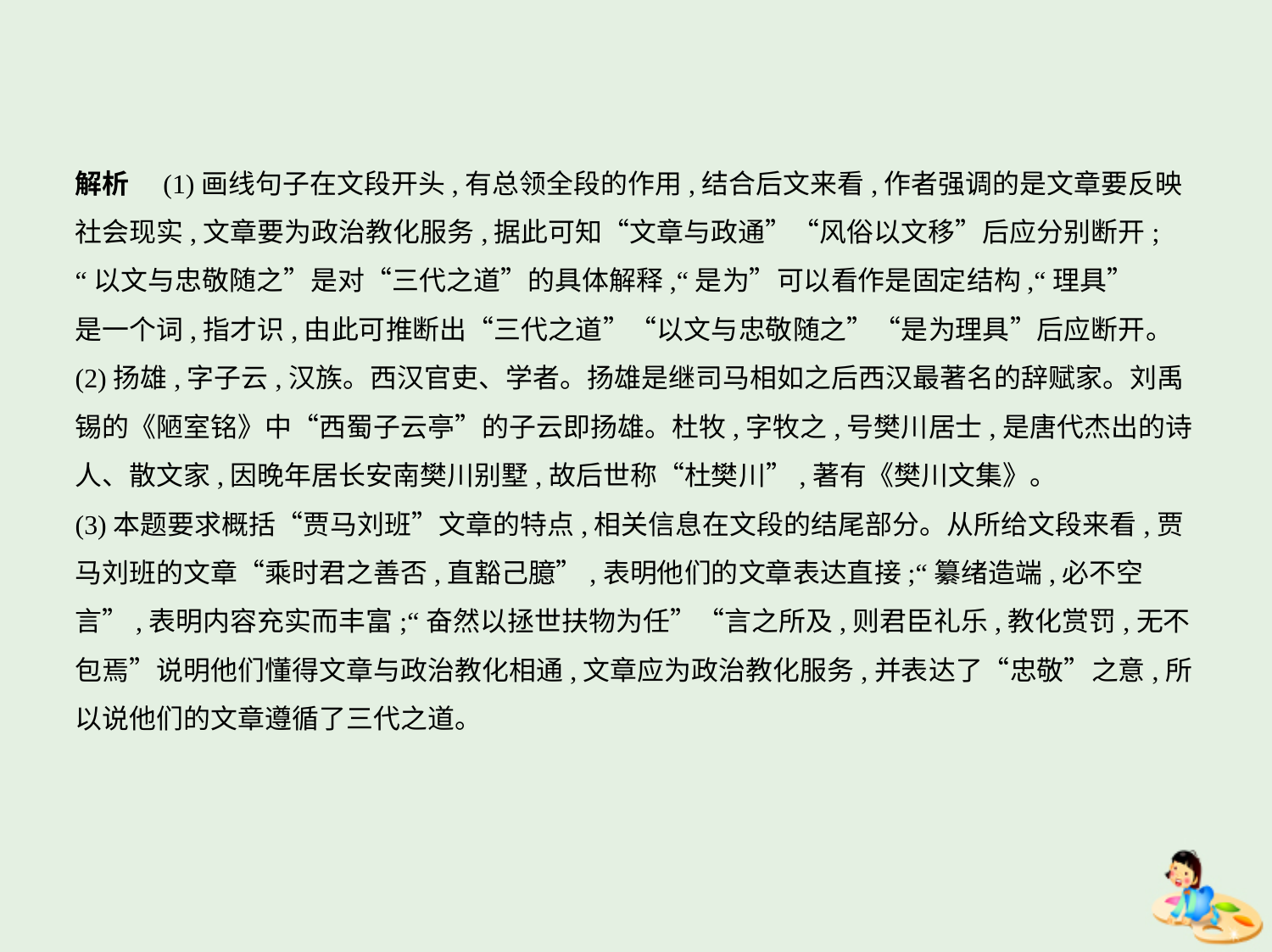

解析　(1)画线句子在文段开头,有总领全段的作用,结合后文来看,作者强调的是文章要反映
社会现实,文章要为政治教化服务,据此可知“文章与政通”“风俗以文移”后应分别断开;
“以文与忠敬随之”是对“三代之道”的具体解释,“是为”可以看作是固定结构,“理具”
是一个词,指才识,由此可推断出“三代之道”“以文与忠敬随之”“是为理具”后应断开。
(2)扬雄,字子云,汉族。西汉官吏、学者。扬雄是继司马相如之后西汉最著名的辞赋家。刘禹
锡的《陋室铭》中“西蜀子云亭”的子云即扬雄。杜牧,字牧之,号樊川居士,是唐代杰出的诗
人、散文家,因晚年居长安南樊川别墅,故后世称“杜樊川”,著有《樊川文集》。
(3)本题要求概括“贾马刘班”文章的特点,相关信息在文段的结尾部分。从所给文段来看,贾
马刘班的文章“乘时君之善否,直豁己臆”,表明他们的文章表达直接;“纂绪造端,必不空
言”,表明内容充实而丰富;“奋然以拯世扶物为任”“言之所及,则君臣礼乐,教化赏罚,无不
包焉”说明他们懂得文章与政治教化相通,文章应为政治教化服务,并表达了“忠敬”之意,所
以说他们的文章遵循了三代之道。